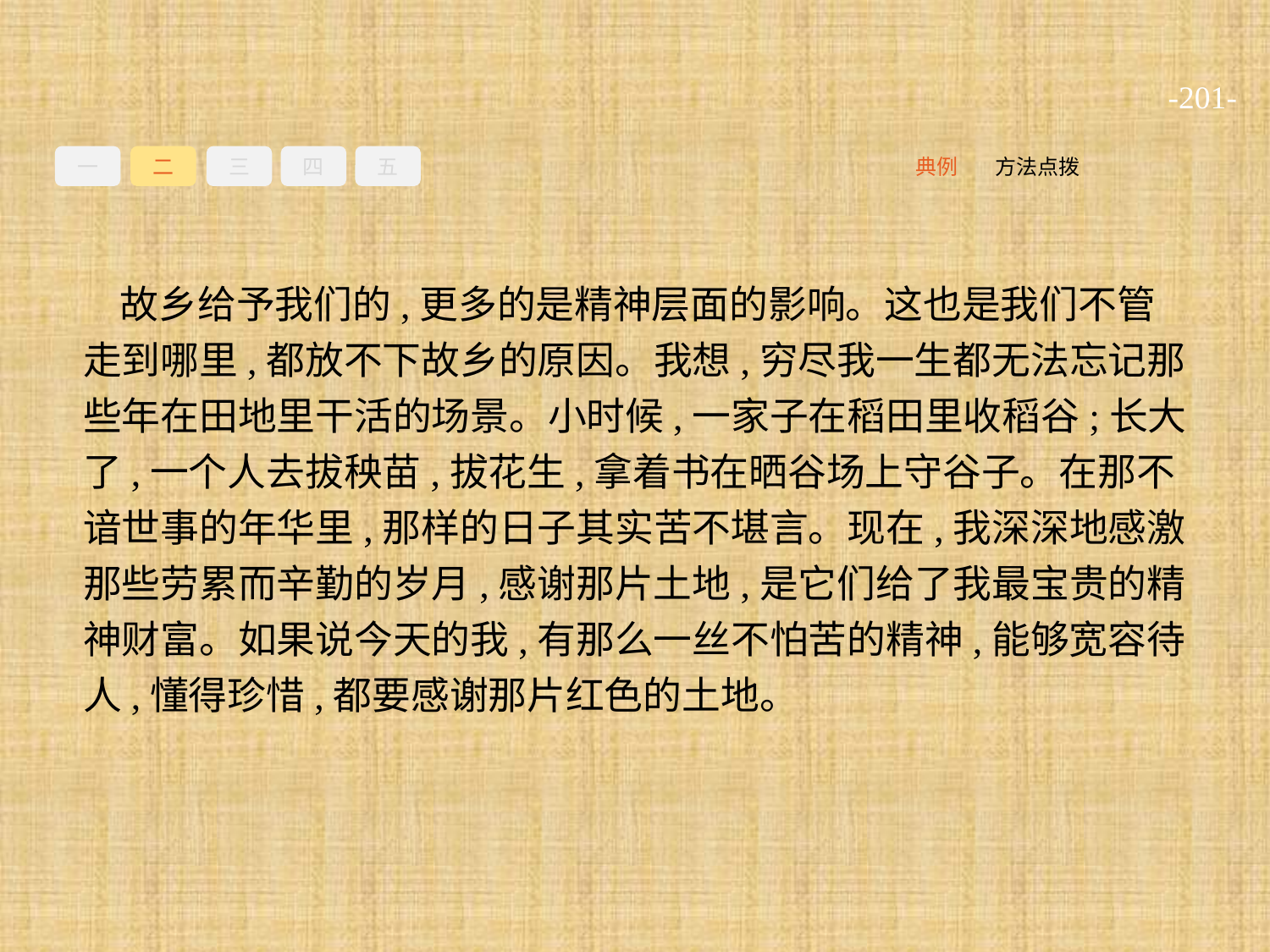

-201-
一
二
三
四
五
方法点拨
典例
故乡给予我们的,更多的是精神层面的影响。这也是我们不管走到哪里,都放不下故乡的原因。我想,穷尽我一生都无法忘记那些年在田地里干活的场景。小时候,一家子在稻田里收稻谷;长大了,一个人去拔秧苗,拔花生,拿着书在晒谷场上守谷子。在那不谙世事的年华里,那样的日子其实苦不堪言。现在,我深深地感激那些劳累而辛勤的岁月,感谢那片土地,是它们给了我最宝贵的精神财富。如果说今天的我,有那么一丝不怕苦的精神,能够宽容待人,懂得珍惜,都要感谢那片红色的土地。